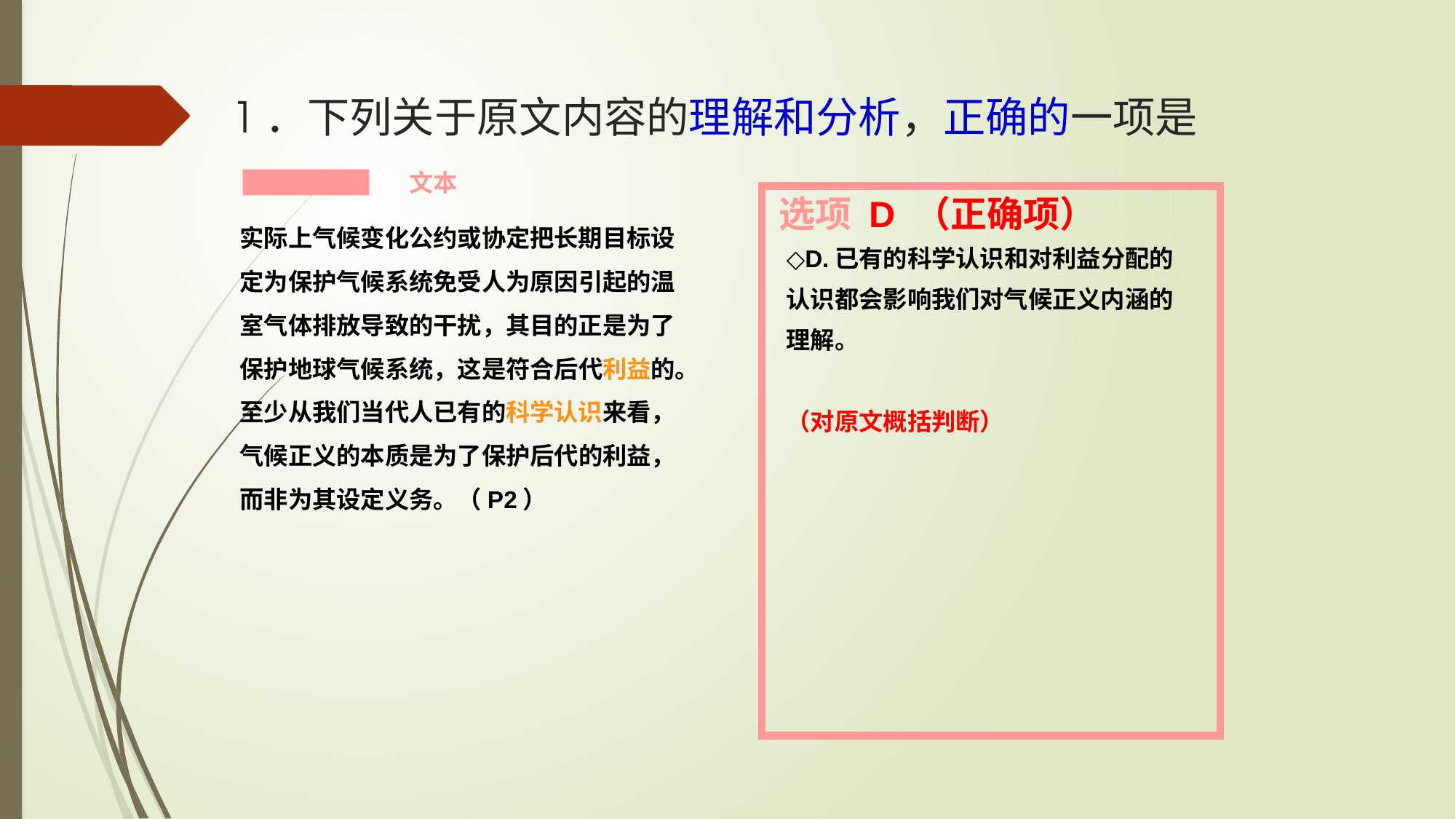

# 1．下列关于原文内容的理解和分析，正确的一项是
文本

选项 D （正确项）

实际上气候变化公约或协定把长期目标设定为保护气候系统免受人为原因引起的温室气体排放导致的干扰，其目的正是为了保护地球气候系统，这是符合后代利益的。至少从我们当代人已有的科学认识来看，气候正义的本质是为了保护后代的利益，而非为其设定义务。（P2）
◇D.已有的科学认识和对利益分配的认识都会影响我们对气候正义内涵的理解。

（对原文概括判断）